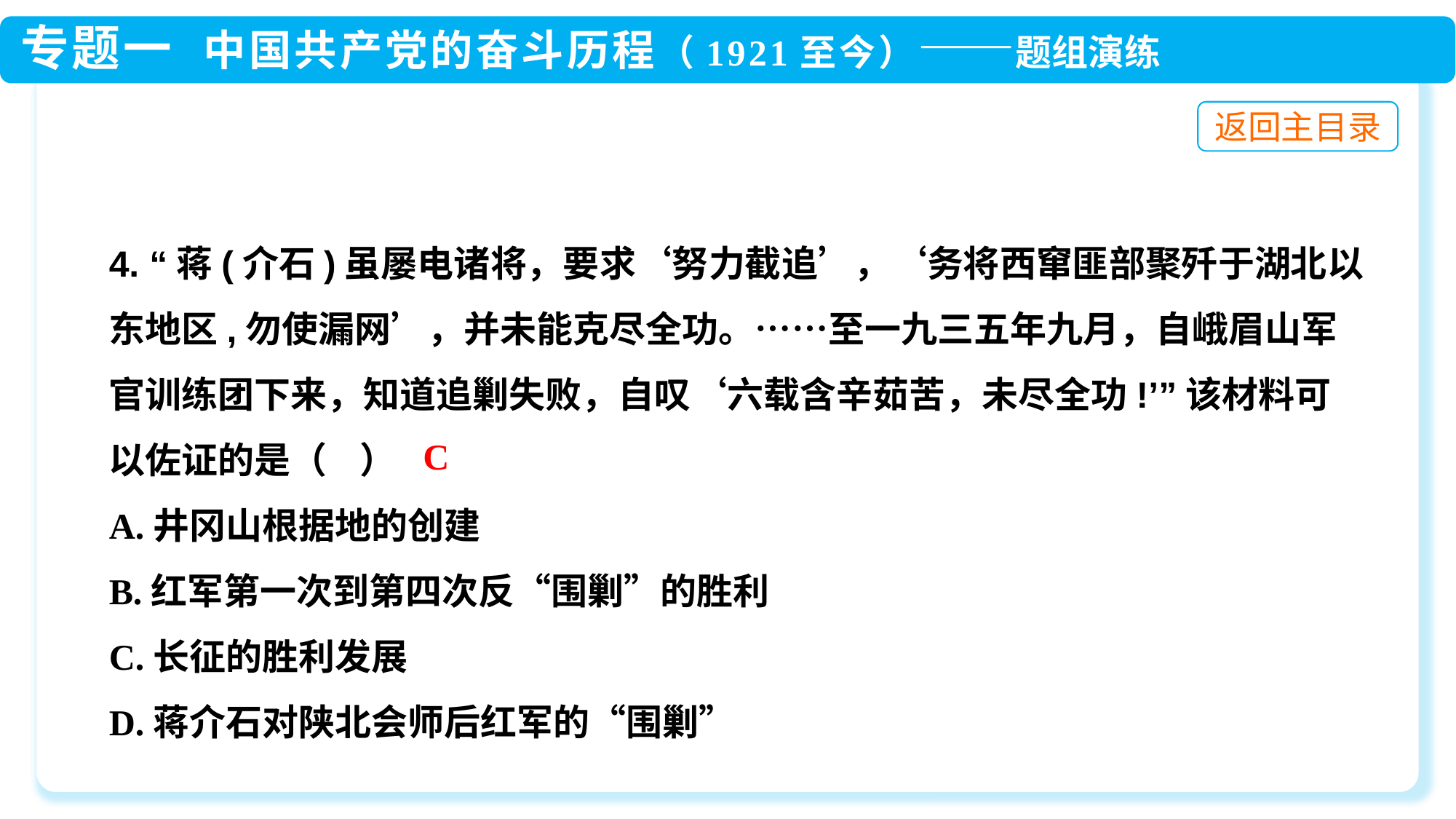

4. “蒋(介石)虽屡电诸将，要求‘努力截追’，‘务将西窜匪部聚歼于湖北以东地区,勿使漏网’，并未能克尽全功。……至一九三五年九月，自峨眉山军官训练团下来，知道追剿失败，自叹‘六载含辛茹苦，未尽全功!’”该材料可以佐证的是（    ）
A.井冈山根据地的创建
B.红军第一次到第四次反“围剿”的胜利
C.长征的胜利发展
D.蒋介石对陕北会师后红军的“围剿”
C